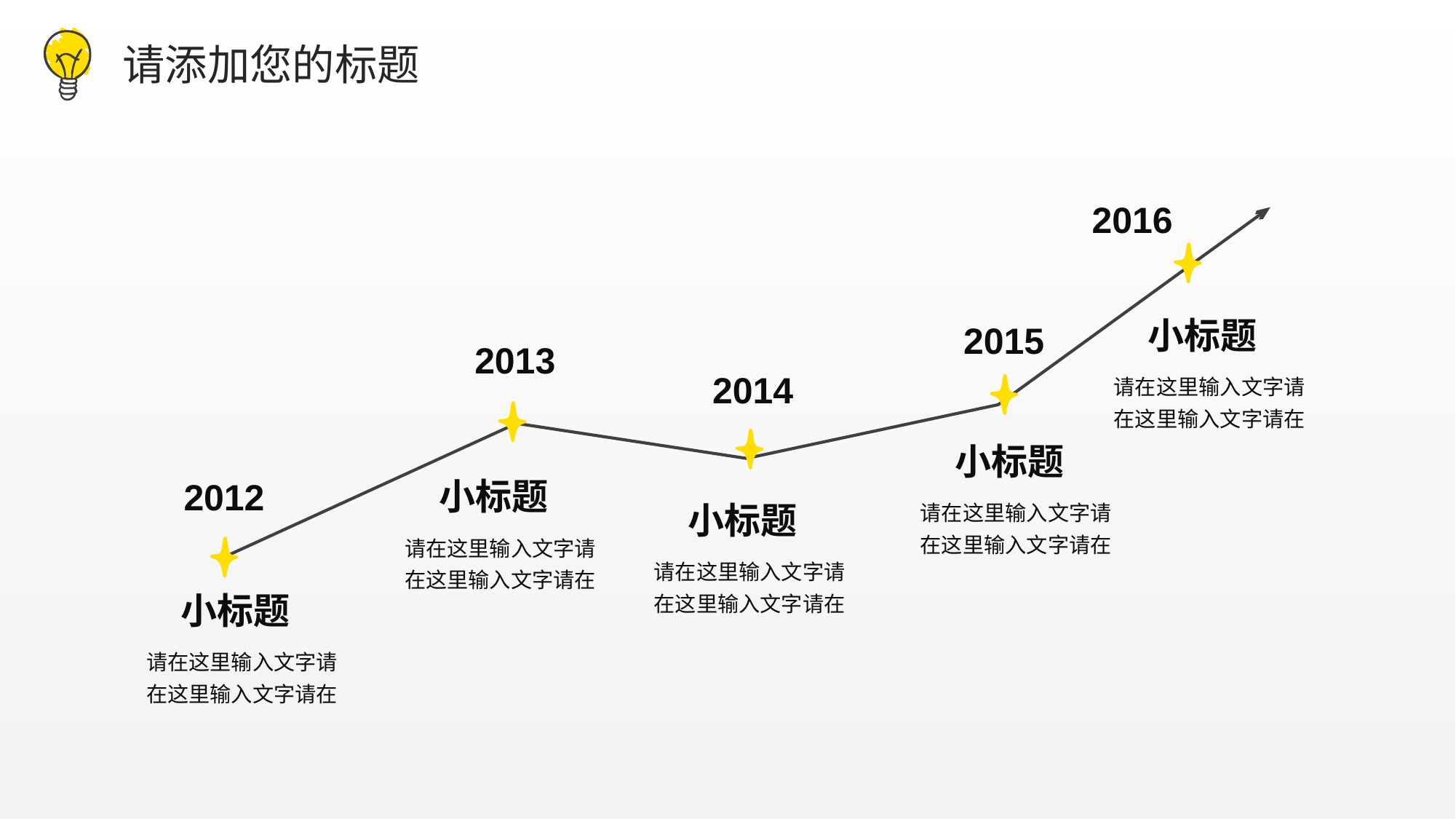

请添加您的标题
2016

2015
小标题
2013
2014
请在这里输入文字请在这里输入文字请在

小标题
2012
小标题
请在这里输入文字请在这里输入文字请在
小标题
请在这里输入文字请在这里输入文字请在

请在这里输入文字请在这里输入文字请在
小标题
请在这里输入文字请在这里输入文字请在